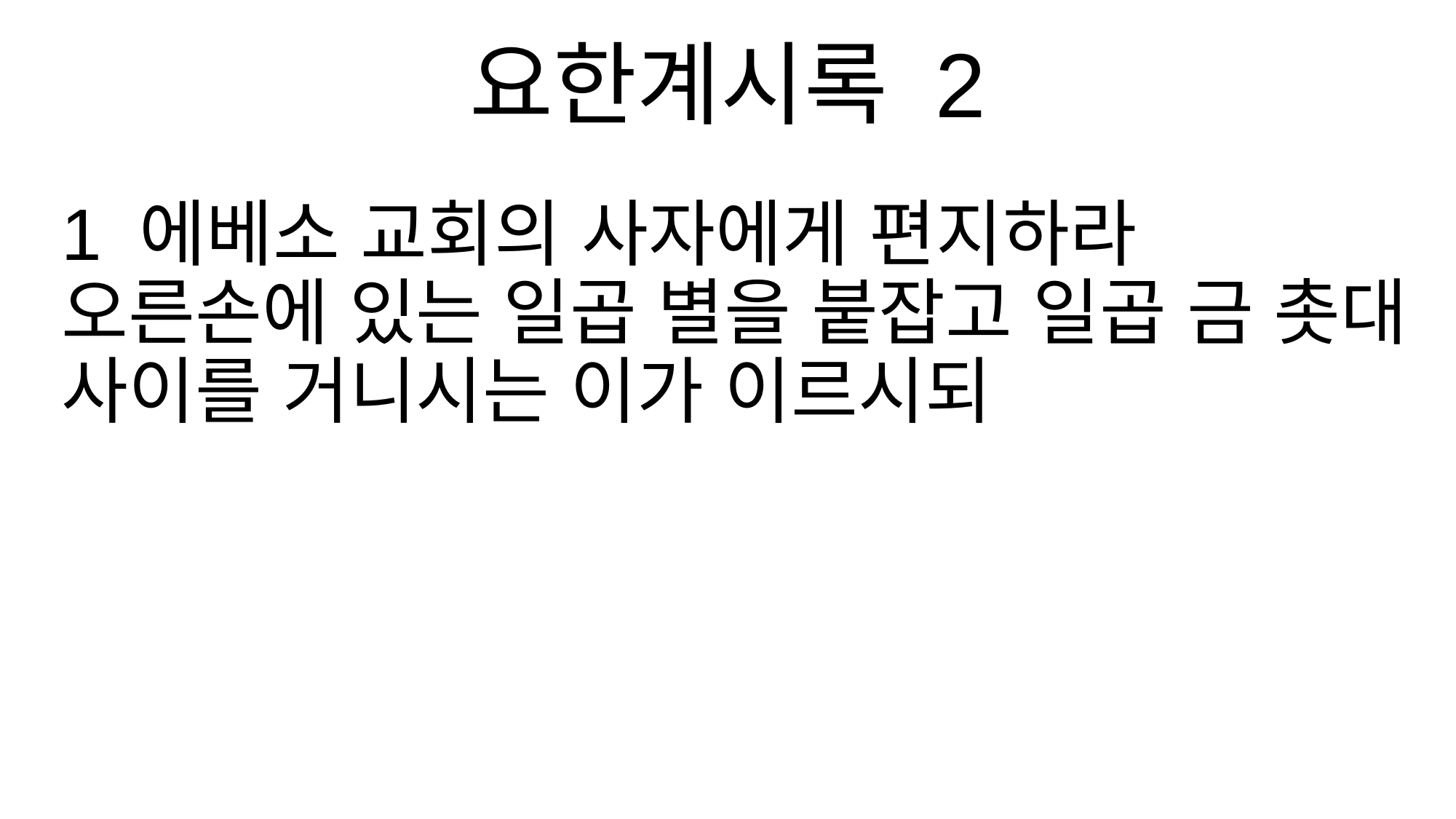

요한계시록 2
1 에베소 교회의 사자에게 편지하라 오른손에 있는 일곱 별을 붙잡고 일곱 금 촛대 사이를 거니시는 이가 이르시되